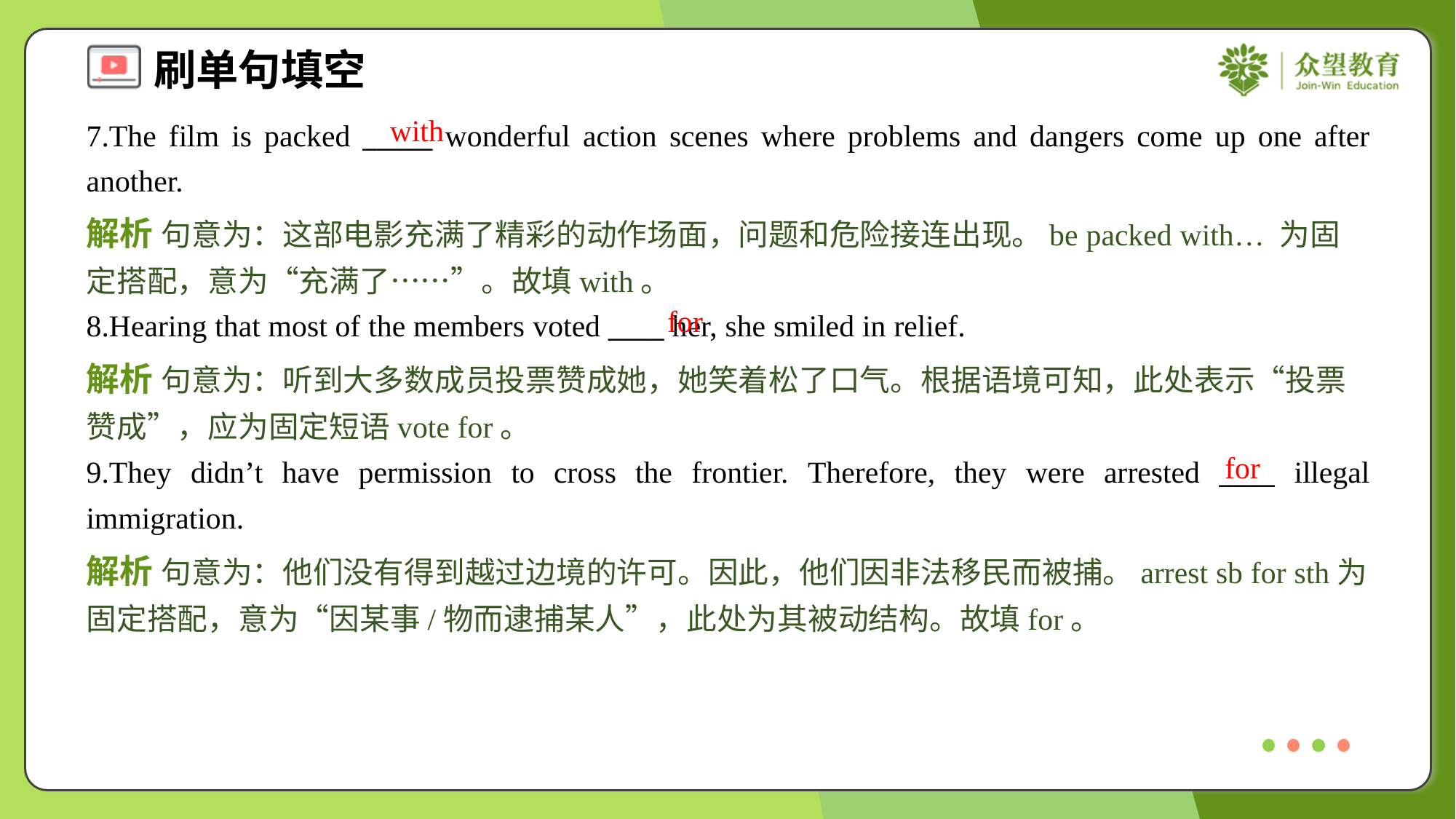

with
7.The film is packed _____ wonderful action scenes where problems and dangers come up one after another.
解析 句意为：这部电影充满了精彩的动作场面，问题和危险接连出现。be packed with… 为固定搭配，意为“充满了……”。故填with。
for
8.Hearing that most of the members voted ____ her, she smiled in relief.
解析 句意为：听到大多数成员投票赞成她，她笑着松了口气。根据语境可知，此处表示“投票赞成”，应为固定短语vote for。
for
9.They didn’t have permission to cross the frontier. Therefore, they were arrested ____ illegal immigration.
解析 句意为：他们没有得到越过边境的许可。因此，他们因非法移民而被捕。arrest sb for sth为固定搭配，意为“因某事/物而逮捕某人”，此处为其被动结构。故填for。